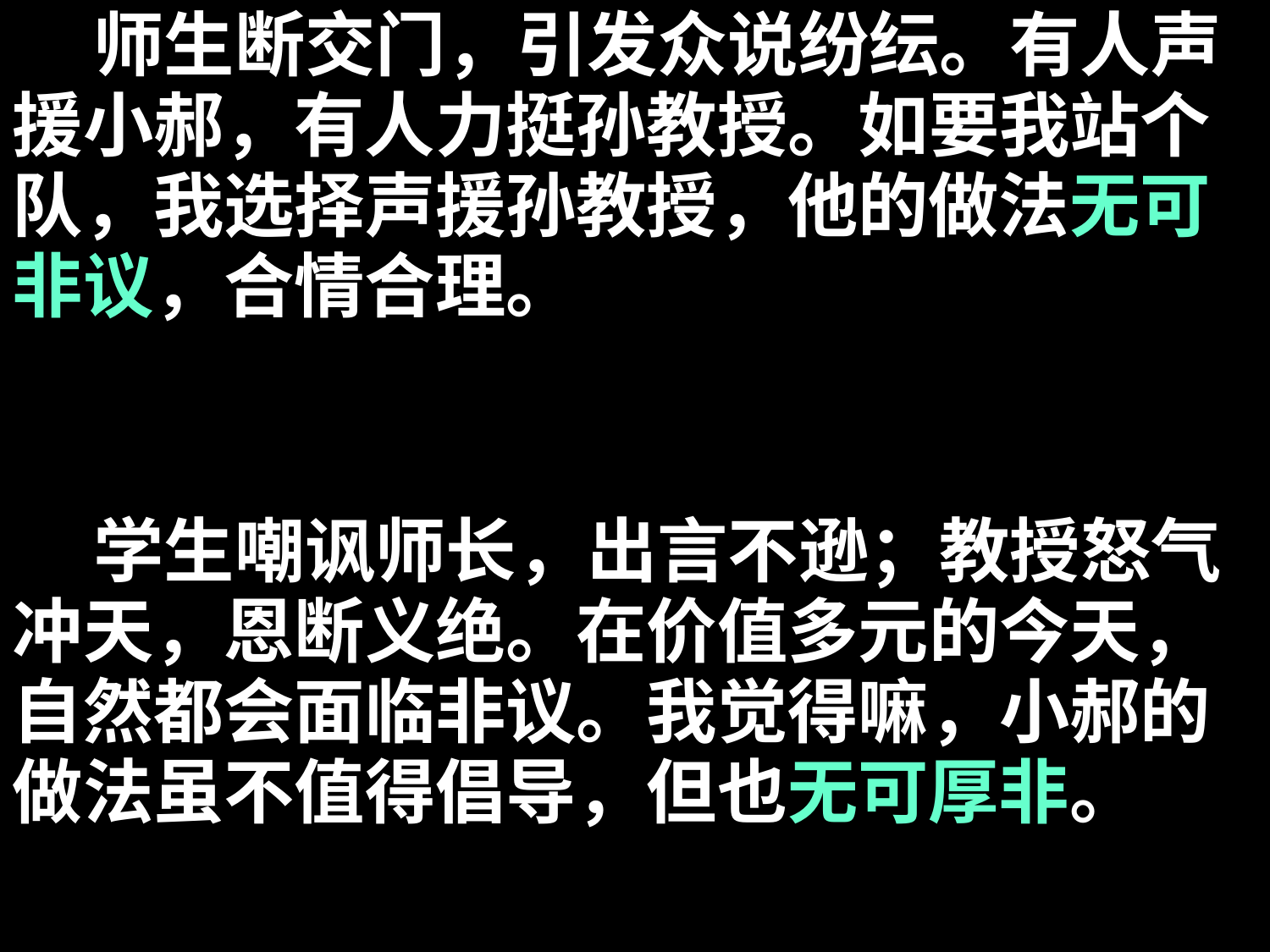

师生断交门，引发众说纷纭。有人声援小郝，有人力挺孙教授。如要我站个队，我选择声援孙教授，他的做法无可非议，合情合理。
    学生嘲讽师长，出言不逊；教授怒气冲天，恩断义绝。在价值多元的今天，自然都会面临非议。我觉得嘛，小郝的做法虽不值得倡导，但也无可厚非。